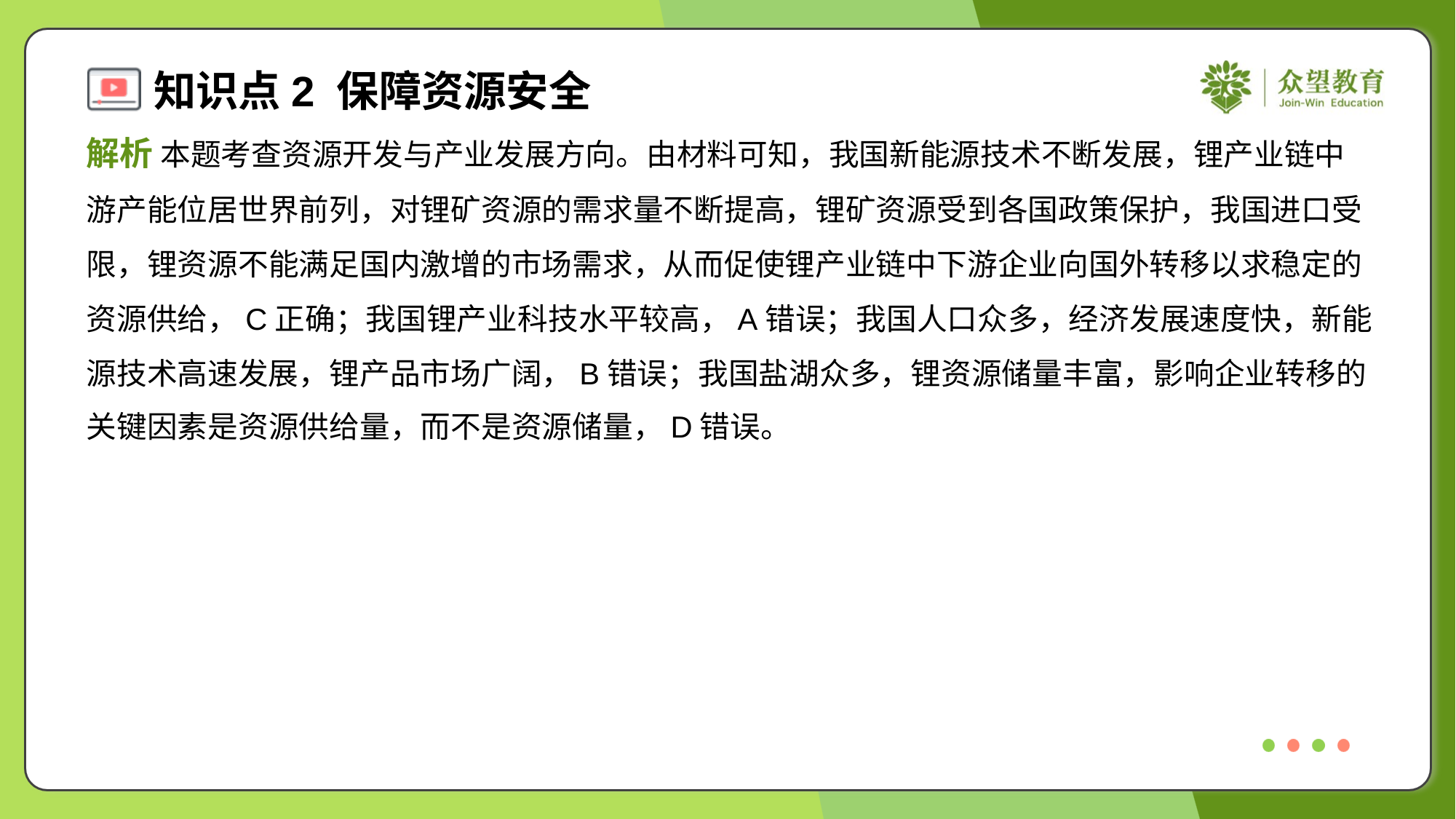

解析 本题考查资源开发与产业发展方向。由材料可知，我国新能源技术不断发展，锂产业链中
游产能位居世界前列，对锂矿资源的需求量不断提高，锂矿资源受到各国政策保护，我国进口受
限，锂资源不能满足国内激增的市场需求，从而促使锂产业链中下游企业向国外转移以求稳定的
资源供给，C正确；我国锂产业科技水平较高，A错误；我国人口众多，经济发展速度快，新能
源技术高速发展，锂产品市场广阔，B错误；我国盐湖众多，锂资源储量丰富，影响企业转移的
关键因素是资源供给量，而不是资源储量，D错误。